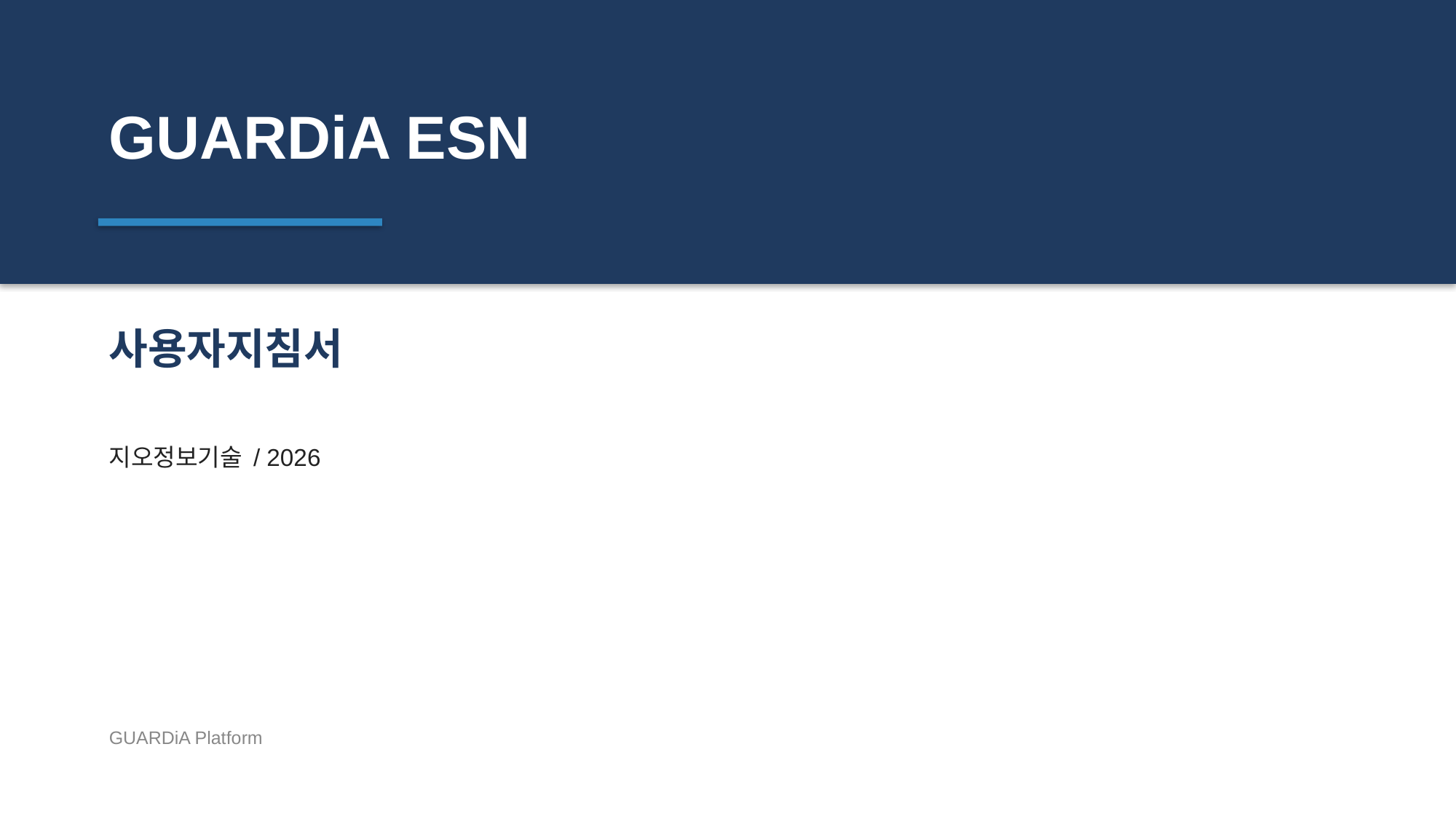

GUARDiA ESN

사용자지침서
지오정보기술 / 2026
GUARDiA Platform